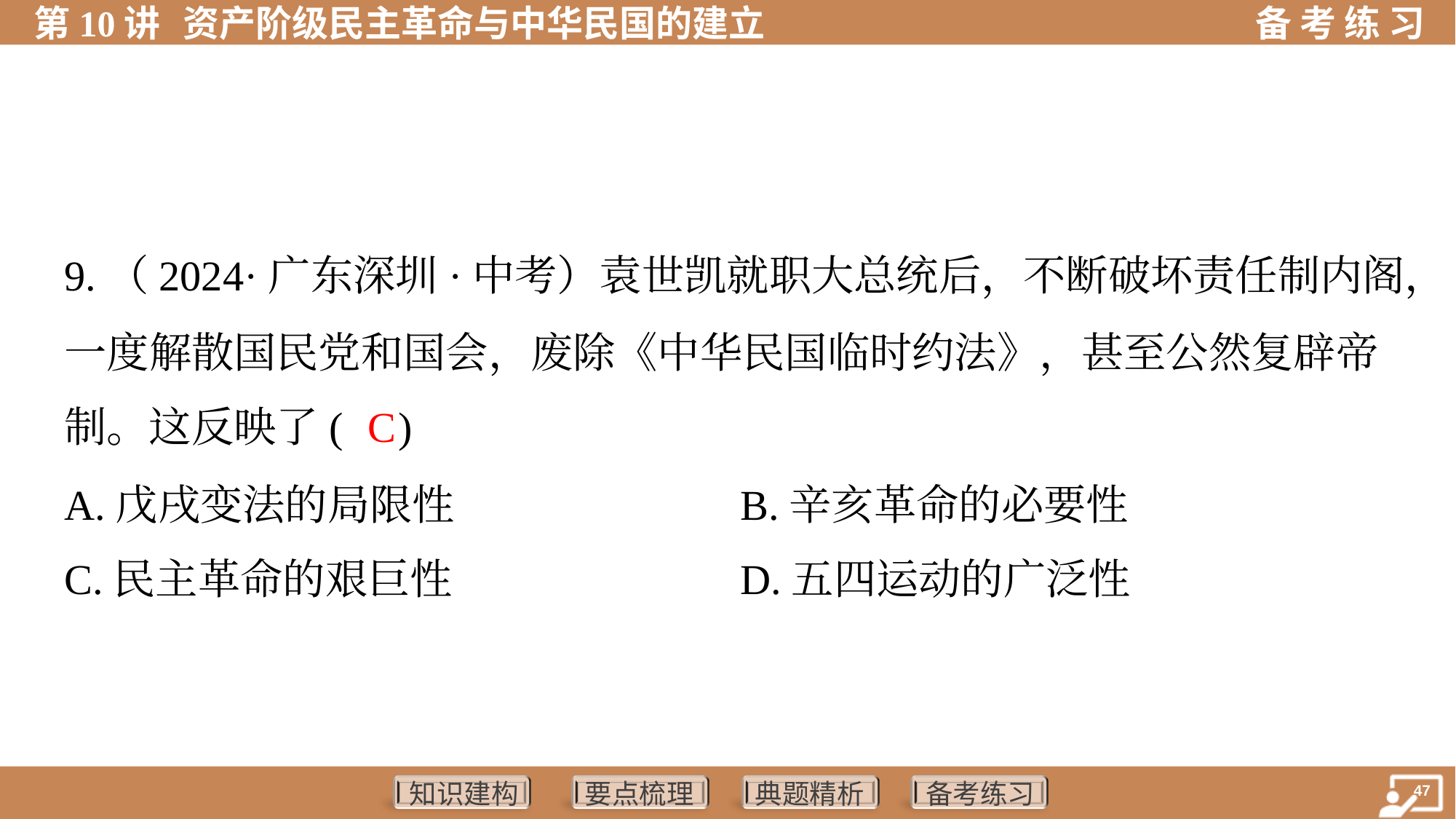

9.（2024·广东深圳·中考）袁世凯就职大总统后，不断破坏责任制内阁，
一度解散国民党和国会，废除《中华民国临时约法》，甚至公然复辟帝
制。这反映了(     )
C
A.戊戌变法的局限性	B.辛亥革命的必要性
C.民主革命的艰巨性	D.五四运动的广泛性